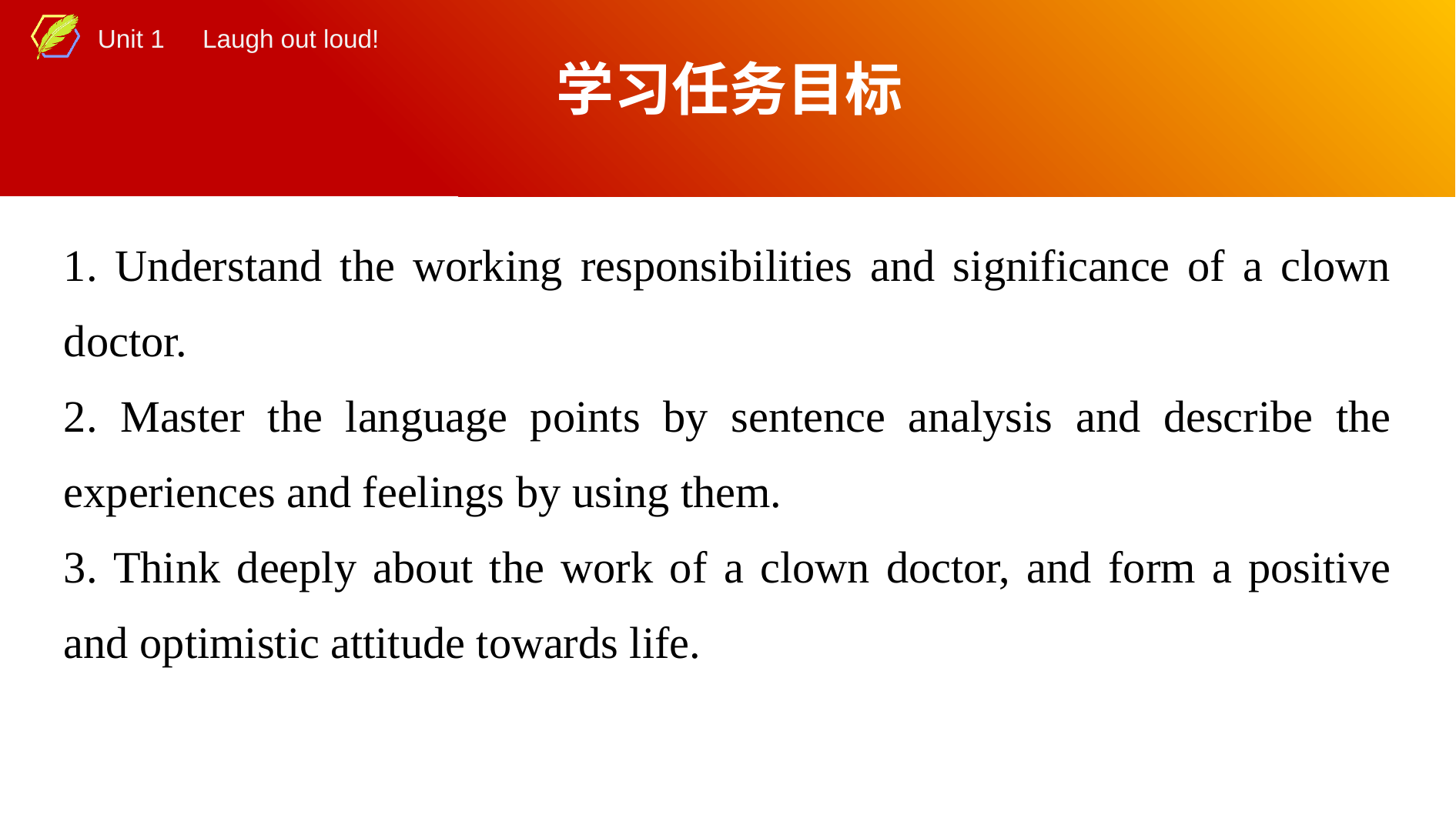

学习任务目标
1. Understand the working responsibilities and significance of a clown doctor.
2. Master the language points by sentence analysis and describe the experiences and feelings by using them.
3. Think deeply about the work of a clown doctor, and form a positive and optimistic attitude towards life.